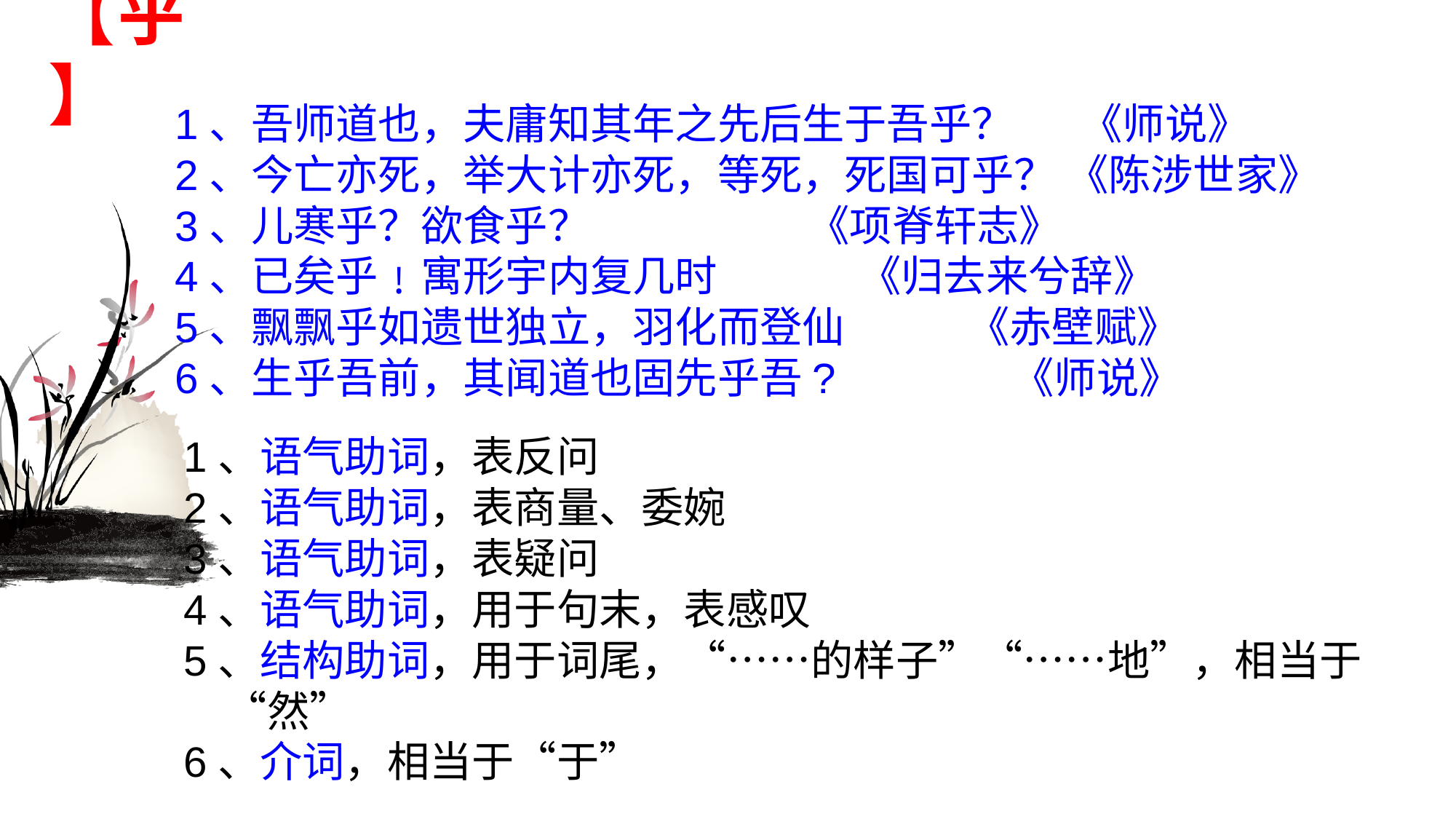

# 【乎】
1、吾师道也，夫庸知其年之先后生于吾乎？       《师说》
2、今亡亦死，举大计亦死，等死，死国可乎？ 《陈涉世家》
3、儿寒乎？欲食乎？                       《项脊轩志》
4、已矣乎﹗寓形宇内复几时               《归去来兮辞》
5、飘飘乎如遗世独立，羽化而登仙             《赤壁赋》
6、生乎吾前，其闻道也固先乎吾?              《师说》
1、语气助词，表反问
2、语气助词，表商量、委婉
3、语气助词，表疑问
4、语气助词，用于句末，表感叹
5、结构助词，用于词尾，“……的样子”“……地”，相当于“然”
6、介词，相当于“于”